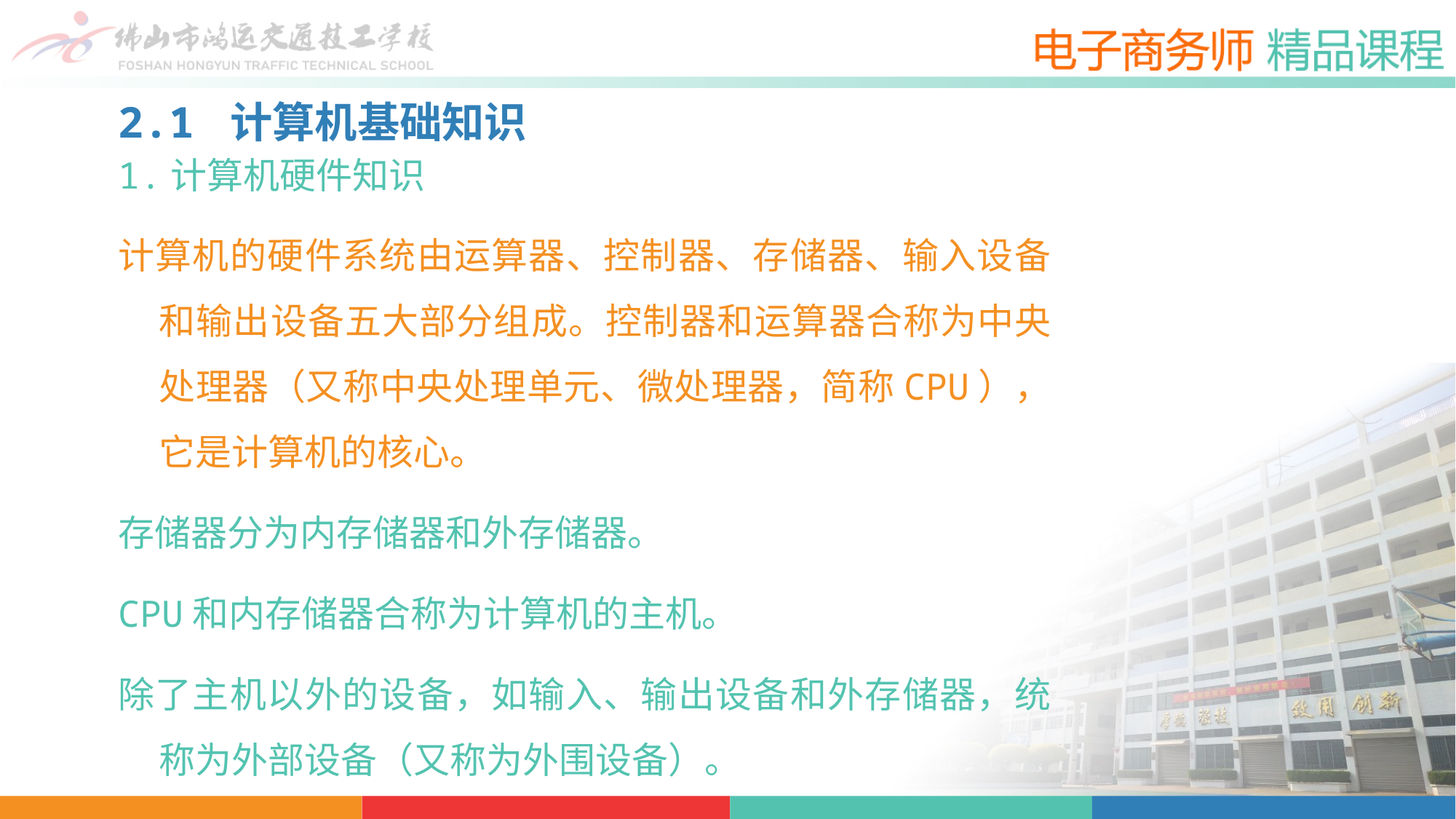

2.1 计算机基础知识
1.计算机硬件知识
计算机的硬件系统由运算器、控制器、存储器、输入设备和输出设备五大部分组成。控制器和运算器合称为中央处理器（又称中央处理单元、微处理器，简称CPU），它是计算机的核心。
存储器分为内存储器和外存储器。
CPU和内存储器合称为计算机的主机。
除了主机以外的设备，如输入、输出设备和外存储器，统称为外部设备（又称为外围设备）。